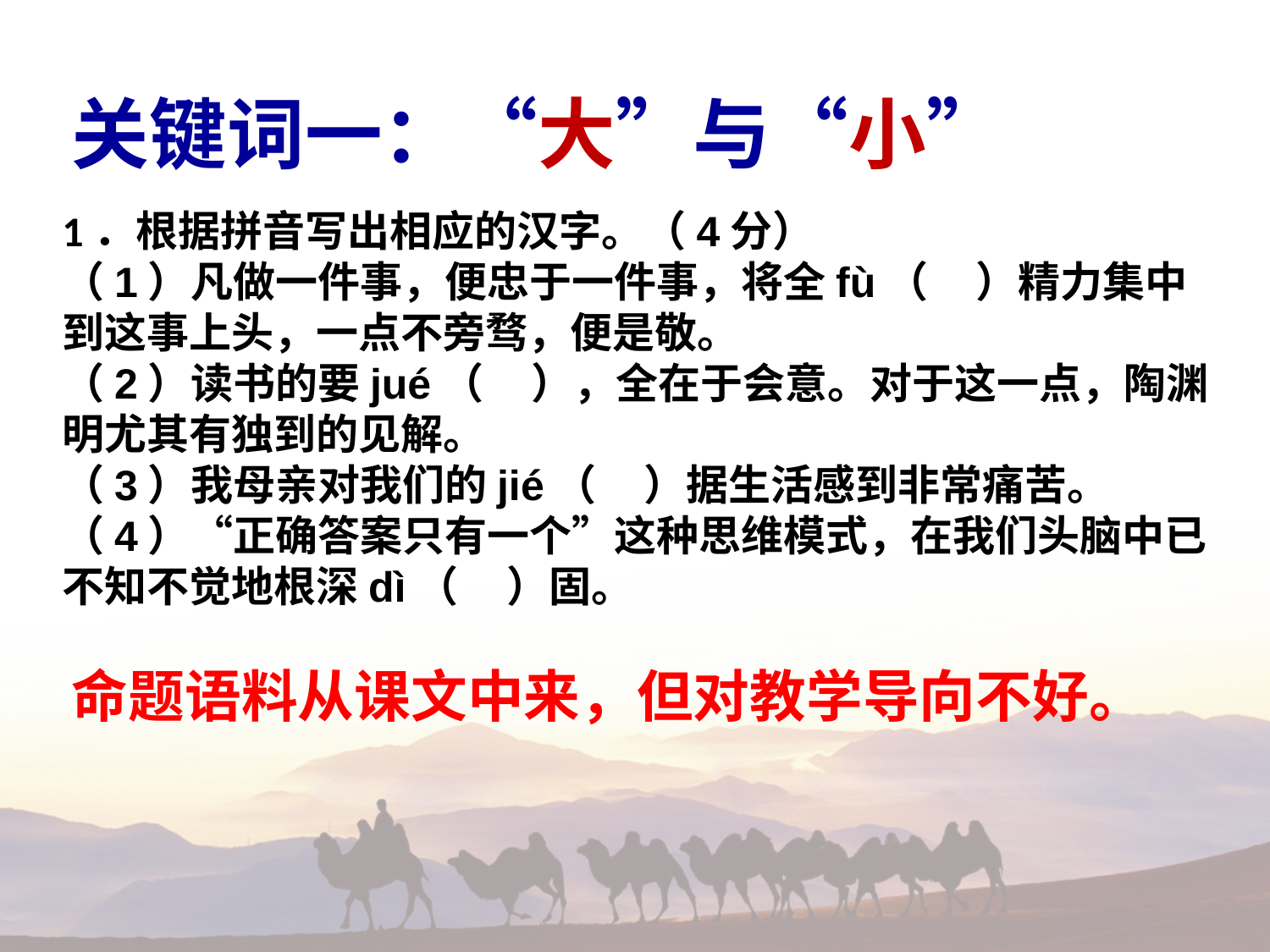

关键词一：“大”与“小”
1．根据拼音写出相应的汉字。（4分）
（1）凡做一件事，便忠于一件事，将全fù（     ）精力集中到这事上头，一点不旁骛，便是敬。
（2）读书的要jué（     ），全在于会意。对于这一点，陶渊明尤其有独到的见解。
（3）我母亲对我们的jié（     ）据生活感到非常痛苦。
（4）“正确答案只有一个”这种思维模式，在我们头脑中已不知不觉地根深dì（     ）固。
命题语料从课文中来，但对教学导向不好。